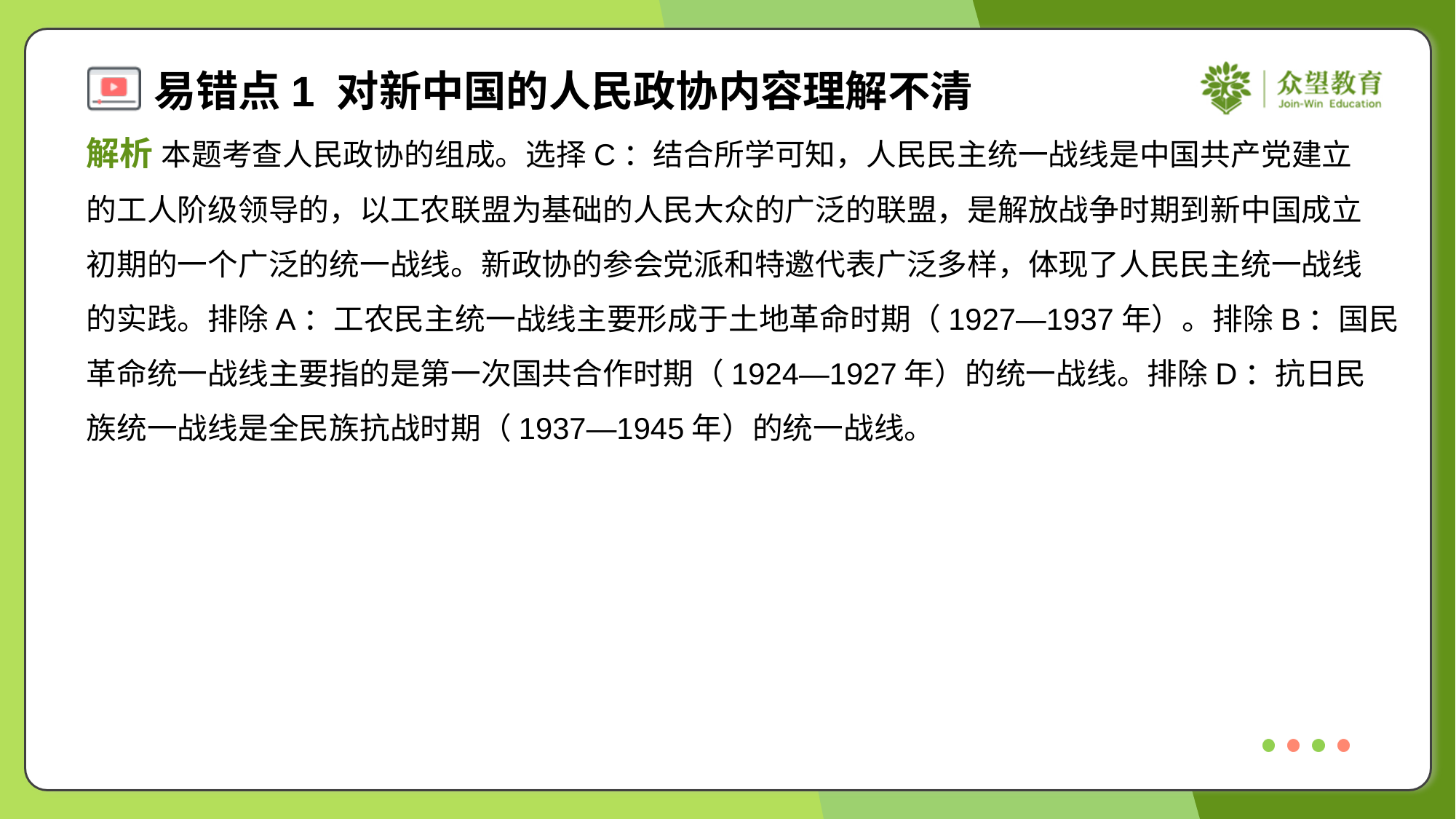

解析 本题考查人民政协的组成。选择C：结合所学可知，人民民主统一战线是中国共产党建立
的工人阶级领导的，以工农联盟为基础的人民大众的广泛的联盟，是解放战争时期到新中国成立
初期的一个广泛的统一战线。新政协的参会党派和特邀代表广泛多样，体现了人民民主统一战线
的实践。排除A：工农民主统一战线主要形成于土地革命时期（1927—1937年）。排除B：国民
革命统一战线主要指的是第一次国共合作时期（1924—1927年）的统一战线。排除D：抗日民
族统一战线是全民族抗战时期（1937—1945年）的统一战线。